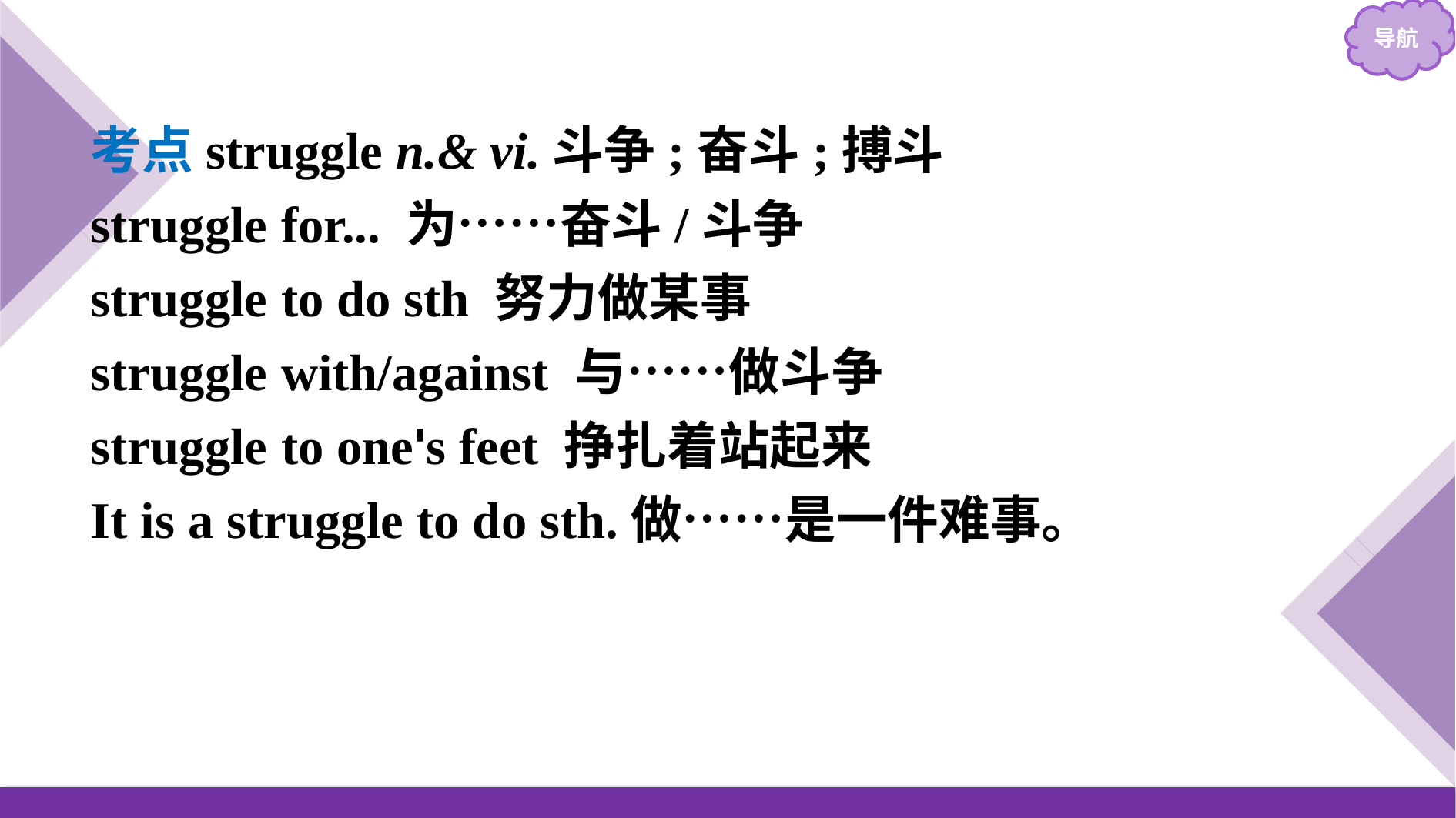

考点struggle n.& vi.斗争;奋斗;搏斗
struggle for... 为……奋斗/斗争
struggle to do sth 努力做某事
struggle with/against 与……做斗争
struggle to one's feet 挣扎着站起来
It is a struggle to do sth.做……是一件难事。